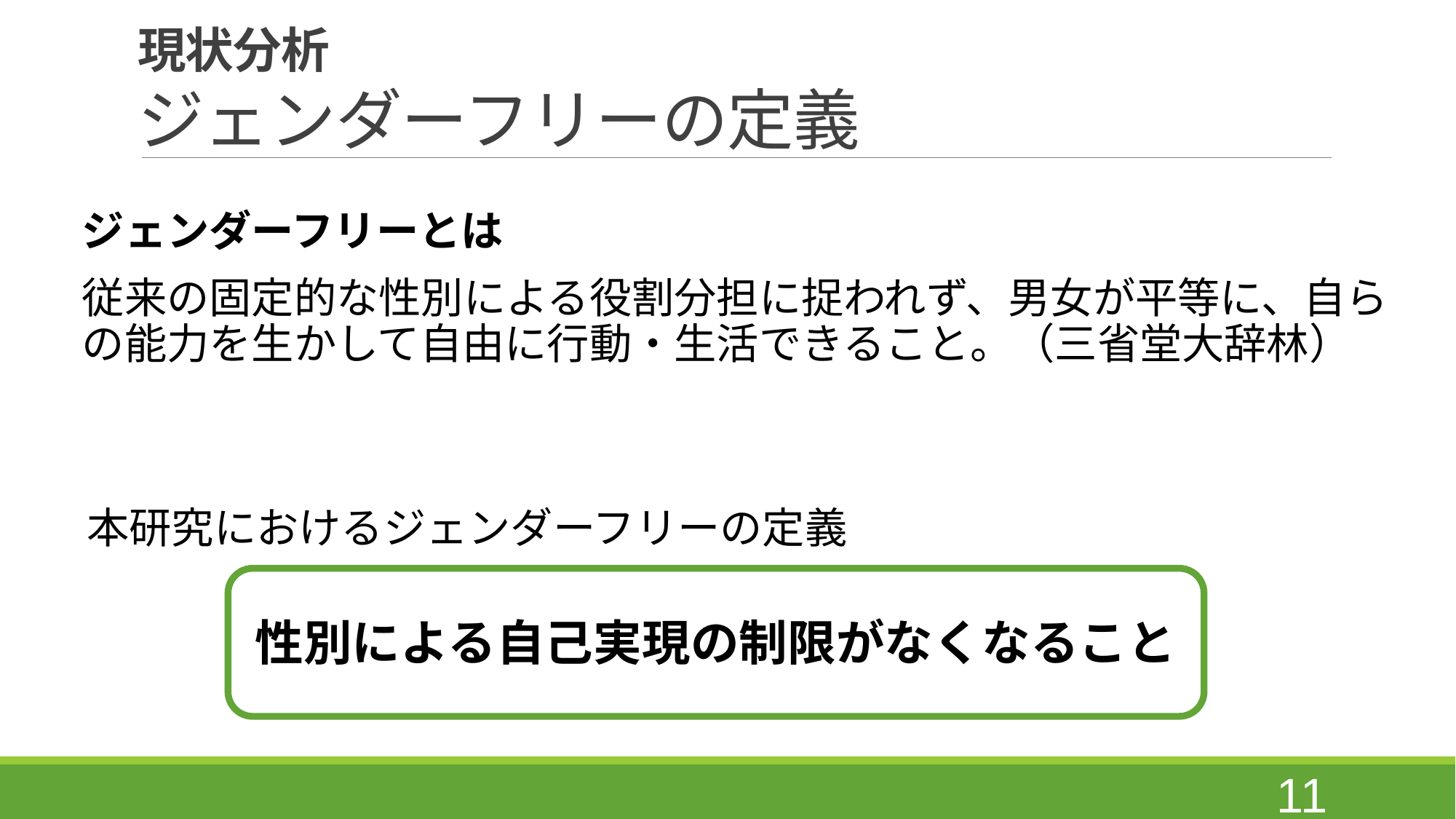

# 現状分析 ジェンダーフリーの定義
ジェンダーフリーとは
従来の固定的な性別による役割分担に捉われず、男女が平等に、自らの能力を生かして自由に行動・生活できること。（三省堂大辞林）

本研究におけるジェンダーフリーの定義

性別による自己実現の制限がなくなること

11